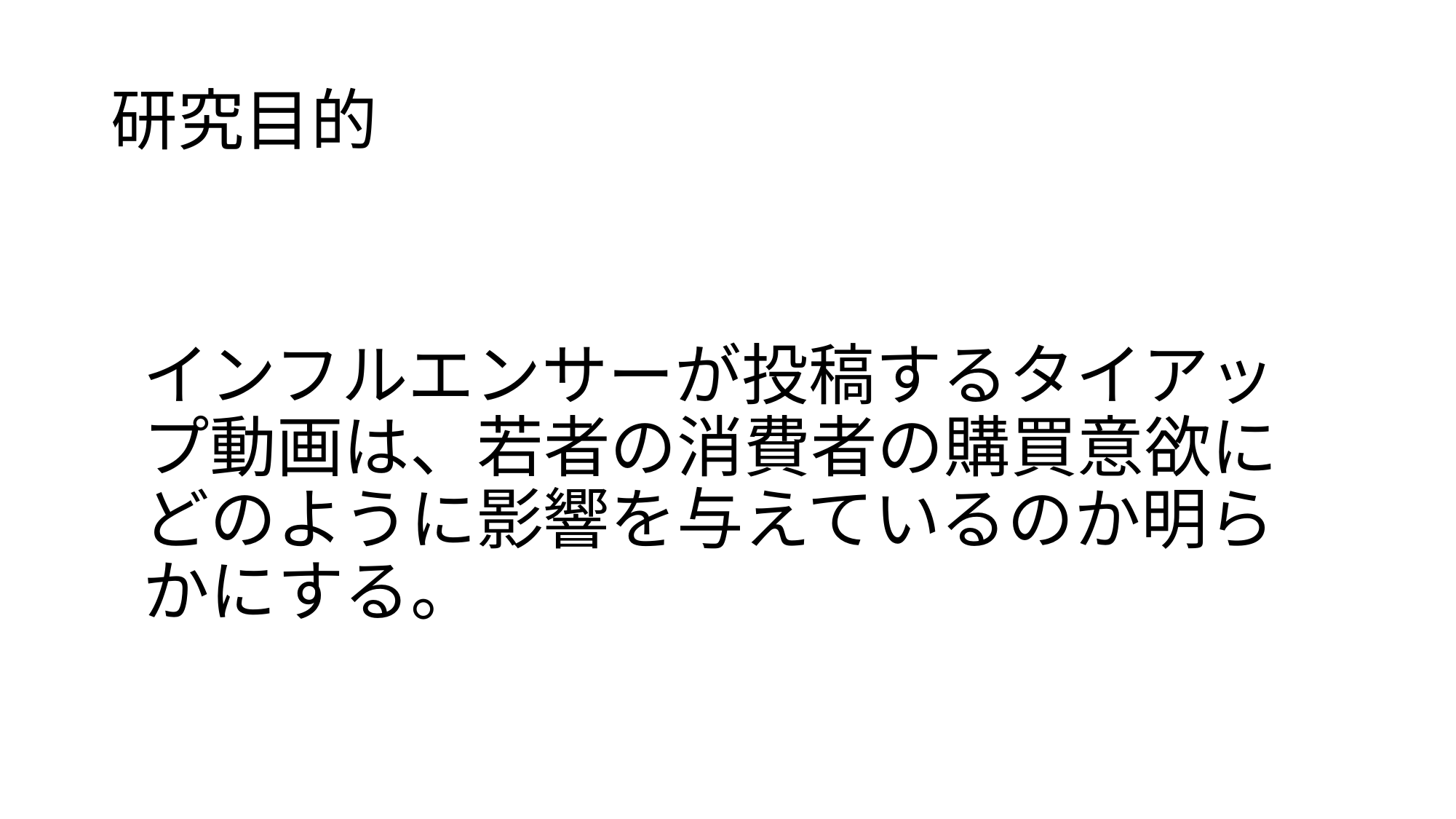

# 研究目的
インフルエンサーが投稿するタイアップ動画は、若者の消費者の購買意欲にどのように影響を与えているのか明らかにする。